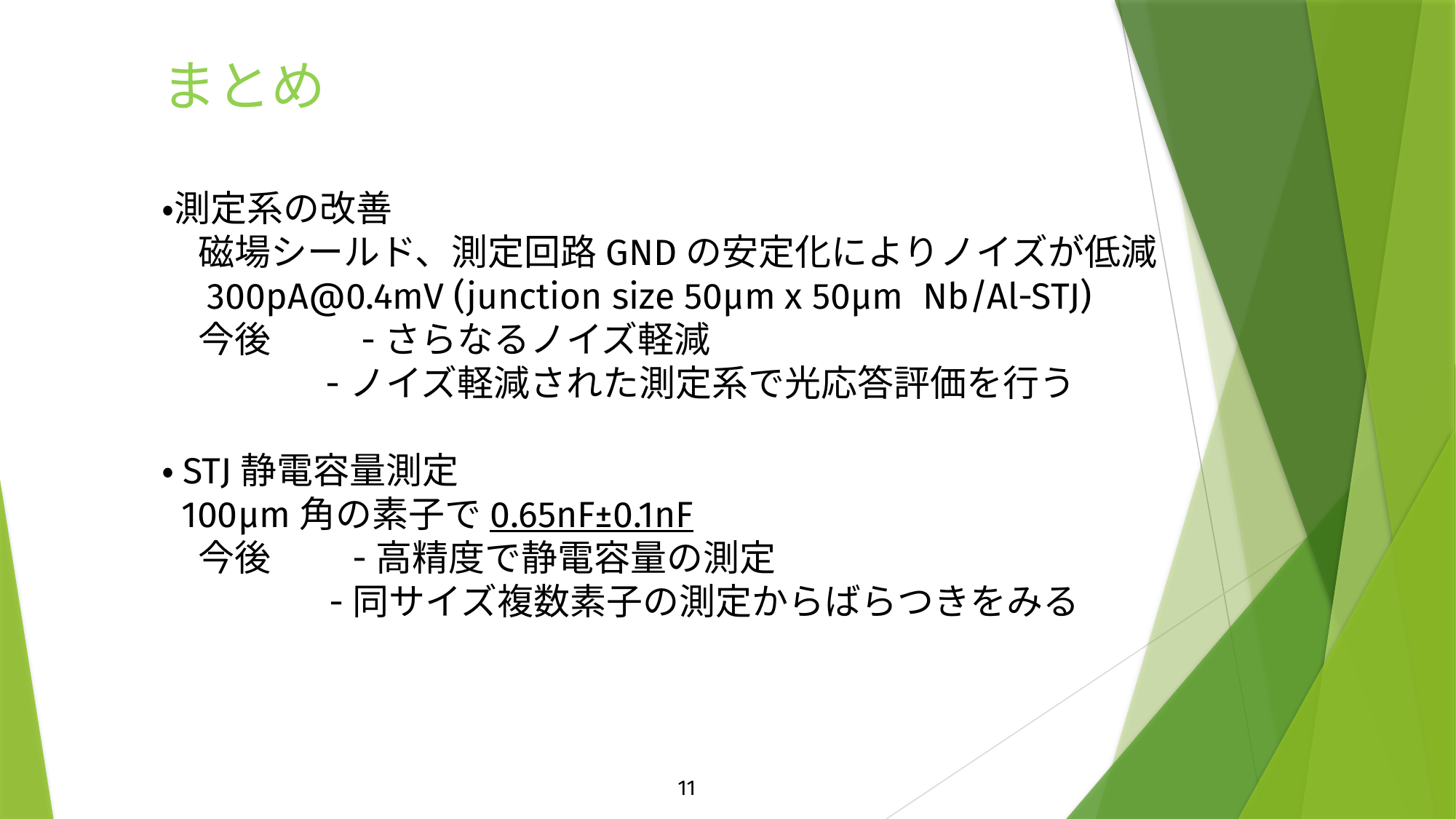

まとめ
・測定系の改善
　磁場シールド、測定回路GNDの安定化によりノイズが低減
　300pA@0.4mV (junction size 50μm x 50μm  Nb/Al-STJ)
　今後　　 -さらなるノイズ軽減
                 -ノイズ軽減された測定系で光応答評価を行う

・STJ静電容量測定
  100μm角の素子で0.65nF±0.1nF
　今後　　-高精度で静電容量の測定
　　　      -同サイズ複数素子の測定からばらつきをみる

11